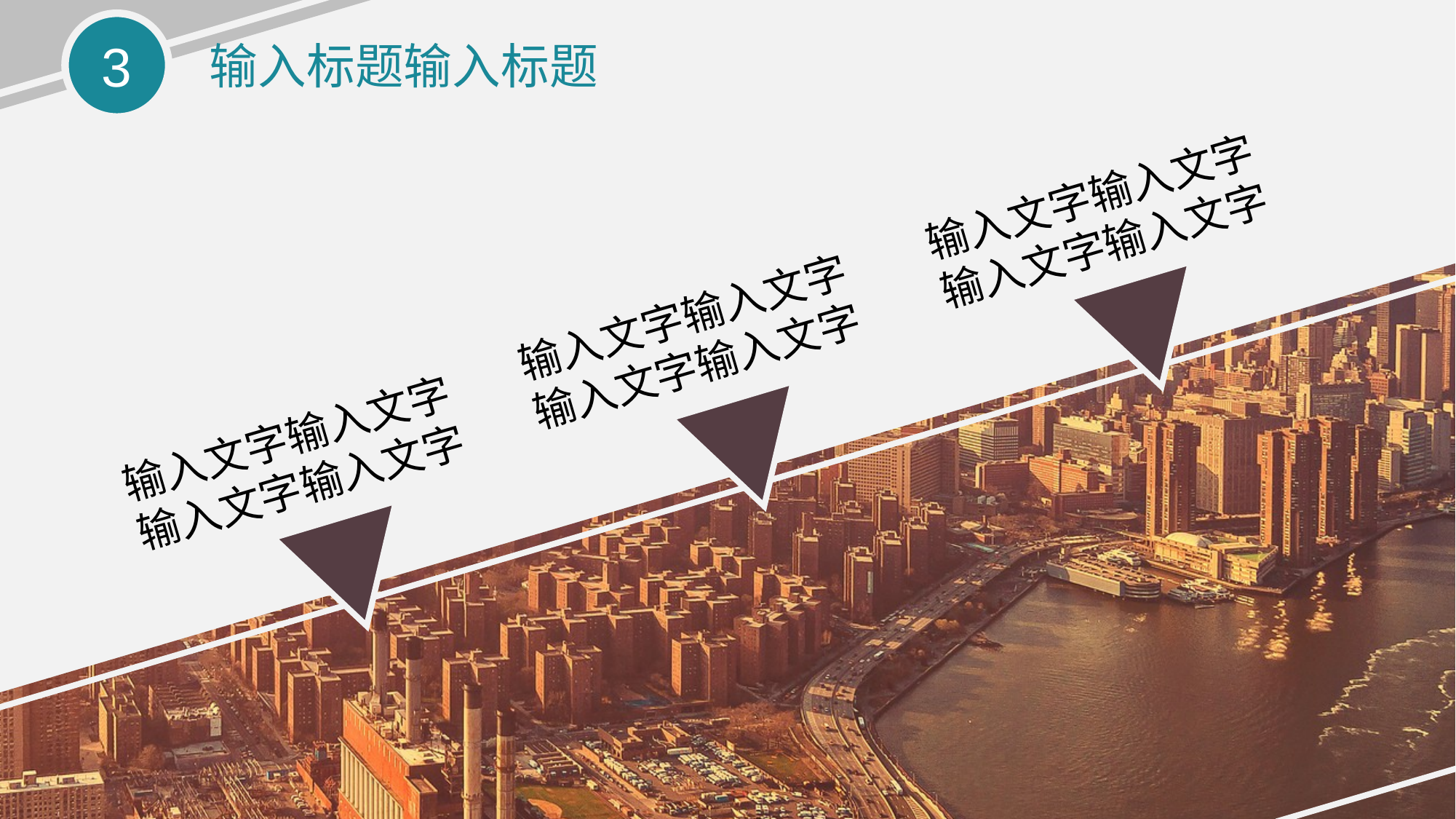

输入标题输入标题
输入文字输入文字输入文字输入文字

输入文字输入文字输入文字输入文字

输入文字输入文字输入文字输入文字